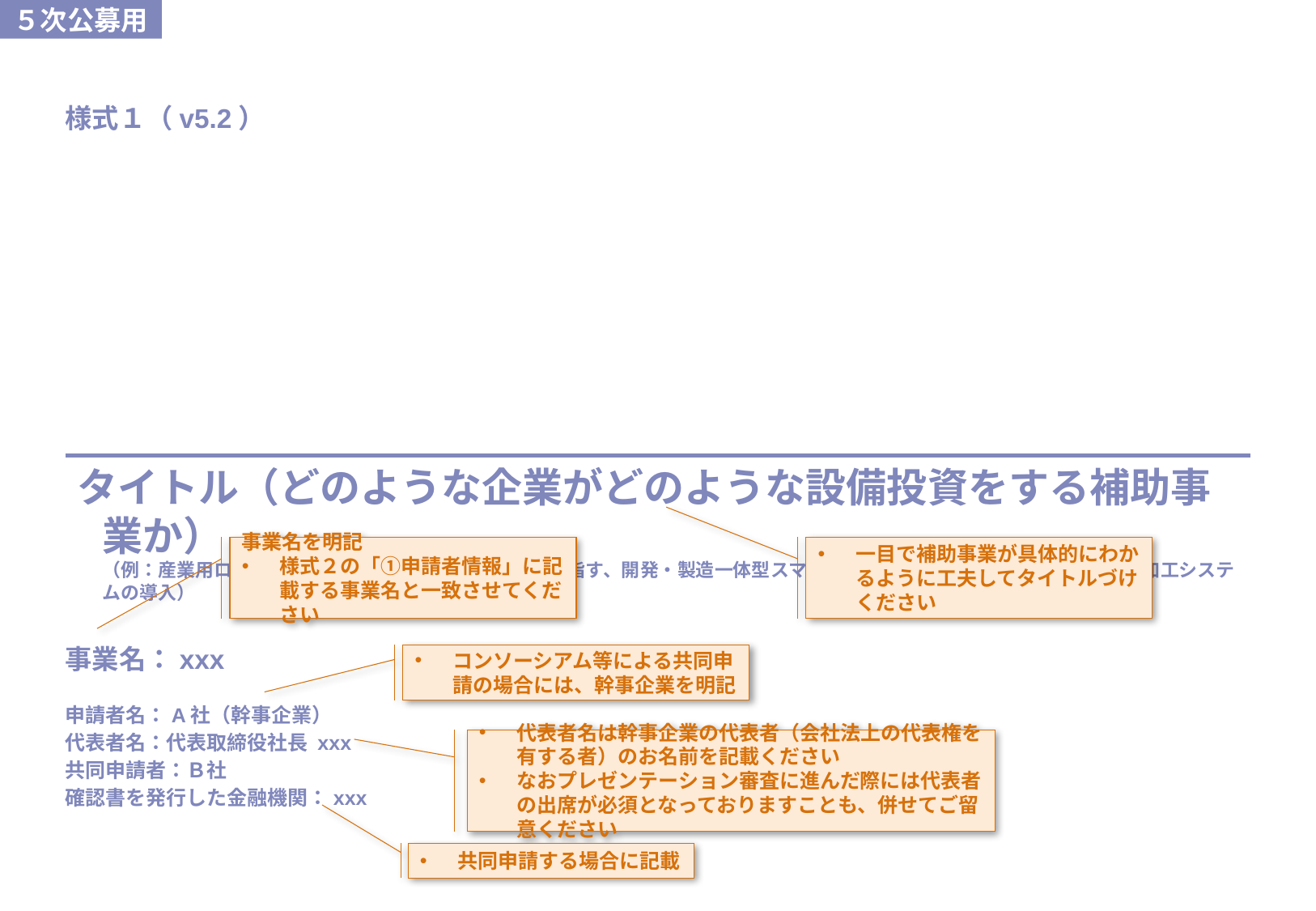

当スライドは作成必須
様式１（v5.2）
#
タイトル（どのような企業がどのような設備投資をする補助事業か）
（例：産業用ロボット向け精密減速機のシェア拡大を目指す、開発・製造一体型スマートファクトリーの建設および夜間無人加工システムの導入）
事業名を明記
様式２の「①申請者情報」に記載する事業名と一致させてください
一目で補助事業が具体的にわかるように工夫してタイトルづけください
事業名：xxx
コンソーシアム等による共同申請の場合には、幹事企業を明記
申請者名：A社（幹事企業）
代表者名：代表取締役社長 xxx
共同申請者：Ｂ社
確認書を発行した金融機関：xxx

代表者名は幹事企業の代表者（会社法上の代表権を有する者）のお名前を記載ください
なおプレゼンテーション審査に進んだ際には代表者の出席が必須となっておりますことも、併せてご留意ください
共同申請する場合に記載